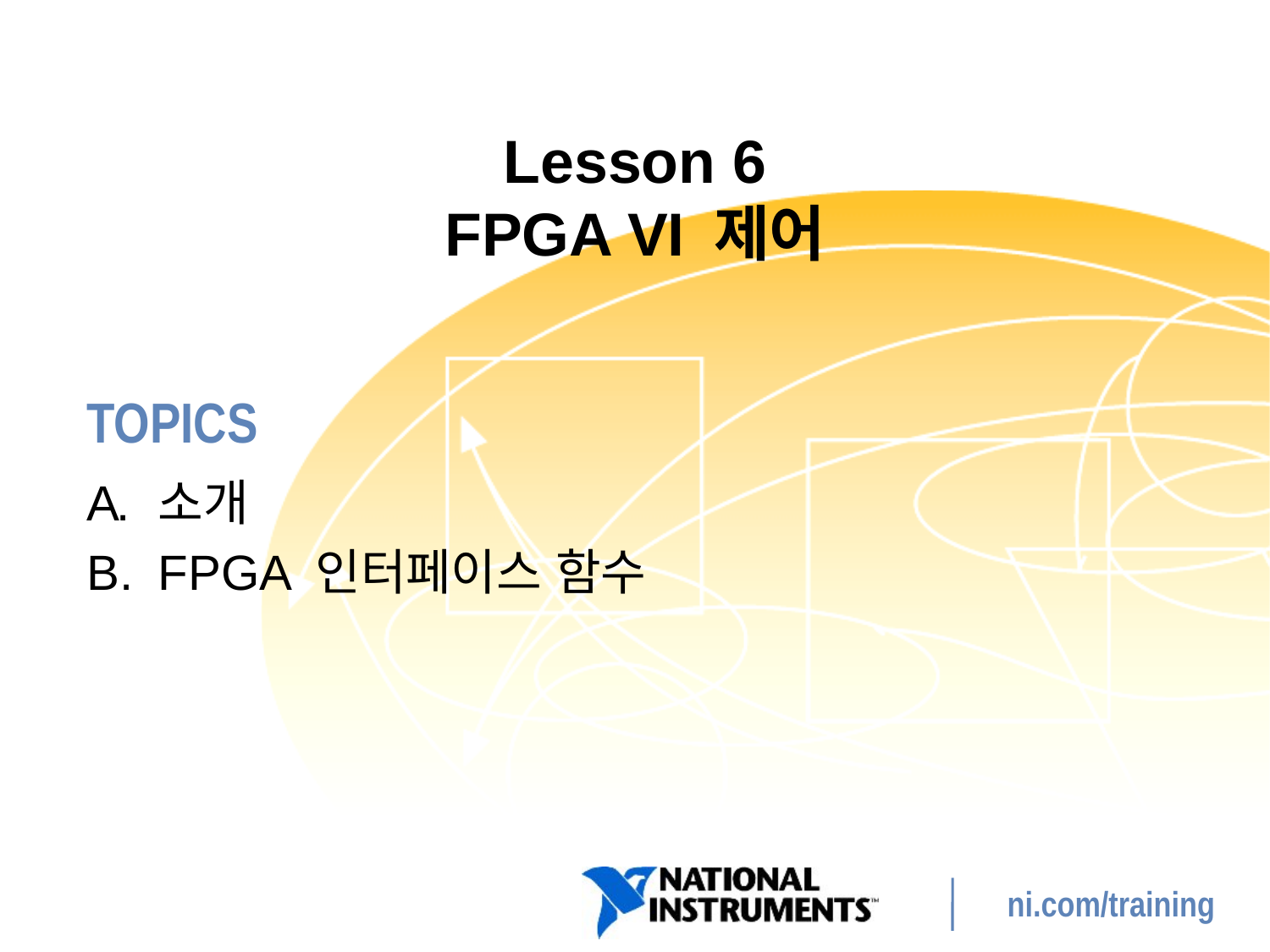

# Lesson 6 FPGA VI 제어
소개
FPGA 인터페이스 함수